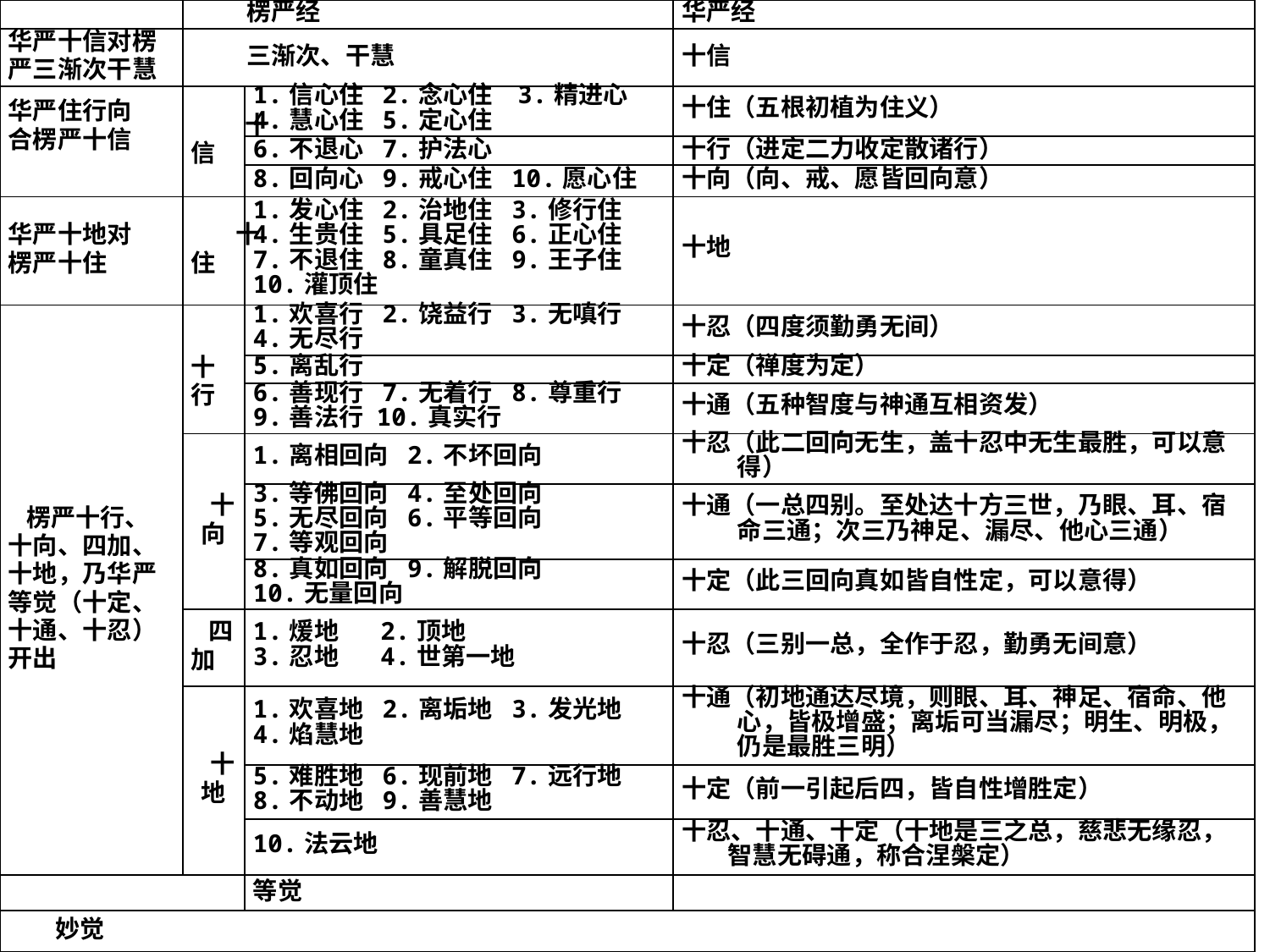

|  | 楞严经 |  | 华严经 |
| --- | --- | --- | --- |
| 华严十信对楞严三渐次干慧 | 三渐次、干慧 |  | 十信 |
| 华严住行向 合楞严十信 | 十信 | 1.信心住 2.念心住 3.精进心 4.慧心住 5.定心住 | 十住（五根初植为住义） |
|  |  | 6.不退心 7.护法心 | 十行（进定二力收定散诸行） |
|  |  | 8.回向心 9.戒心住 10.愿心住 | 十向（向、戒、愿皆回向意） |
| 华严十地对 楞严十住 | 十住 | 1.发心住 2.治地住 3.修行住 4.生贵住 5.具足住 6.正心住 7.不退住 8.童真住 9.王子住 10.灌顶住 | 十地 |
| 楞严十行、十向、四加、十地，乃华严等觉（十定、十通、十忍）开出 | 十行 | 1.欢喜行 2.饶益行 3.无嗔行 4.无尽行 | 十忍（四度须勤勇无间） |
|  |  | 5.离乱行 | 十定（禅度为定） |
|  |  | 6.善现行 7.无着行 8.尊重行 9.善法行 10.真实行 | 十通（五种智度与神通互相资发） |
|  | 十向 | 1.离相回向 2.不坏回向 | 十忍（此二回向无生，盖十忍中无生最胜，可以意得） |
|  |  | 3.等佛回向 4.至处回向 5.无尽回向 6.平等回向 7.等观回向 | 十通（一总四别。至处达十方三世，乃眼、耳、宿命三通；次三乃神足、漏尽、他心三通） |
|  |  | 8.真如回向 9.解脱回向 10.无量回向 | 十定（此三回向真如皆自性定，可以意得） |
|  | 四加 | 1.煖地 2.顶地 3.忍地 4.世第一地 | 十忍（三别一总，全作于忍，勤勇无间意） |
|  | 十地 | 1.欢喜地 2.离垢地 3.发光地 4.焰慧地 | 十通（初地通达尽境，则眼、耳、神足、宿命、他心，皆极增盛；离垢可当漏尽；明生、明极，仍是最胜三明） |
|  |  | 5.难胜地 6.现前地 7.远行地 8.不动地 9.善慧地 | 十定（前一引起后四，皆自性增胜定） |
|  |  | 10.法云地 | 十忍、十通、十定（十地是三之总，慈悲无缘忍，智慧无碍通，称合涅槃定） |
|  |  | 等觉 |  |
| 妙觉 |  |  |  |